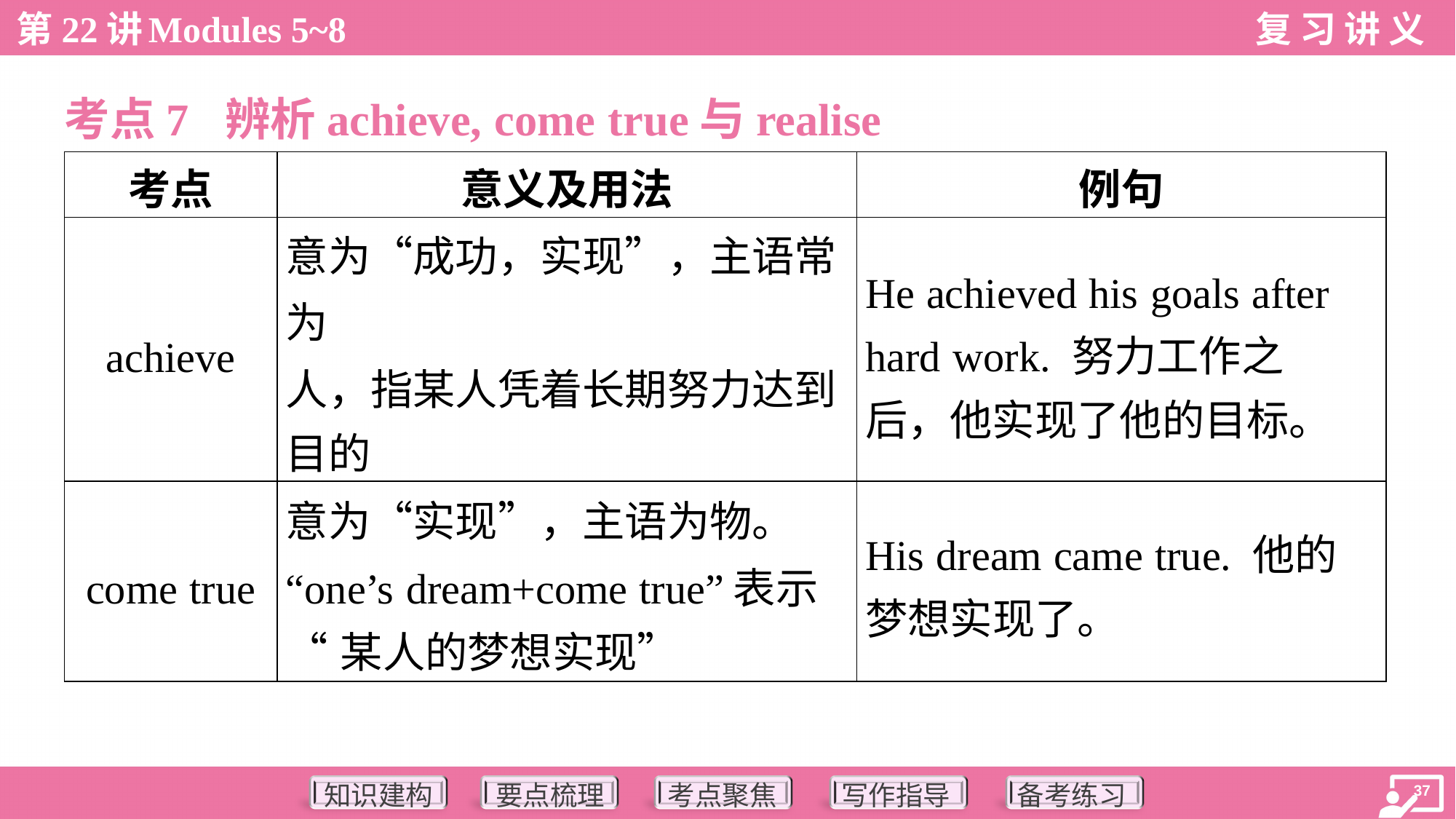

考点7  辨析achieve, come true与realise
| 考点 | 意义及用法 | 例句 |
| --- | --- | --- |
| achieve | 意为“成功，实现”，主语常为 人，指某人凭着长期努力达到 目的 | He achieved his goals after hard work. 努力工作之 后，他实现了他的目标。 |
| come true | 意为“实现”，主语为物。 “one’s dream+come true”表示 “某人的梦想实现” | His dream came true. 他的 梦想实现了。 |